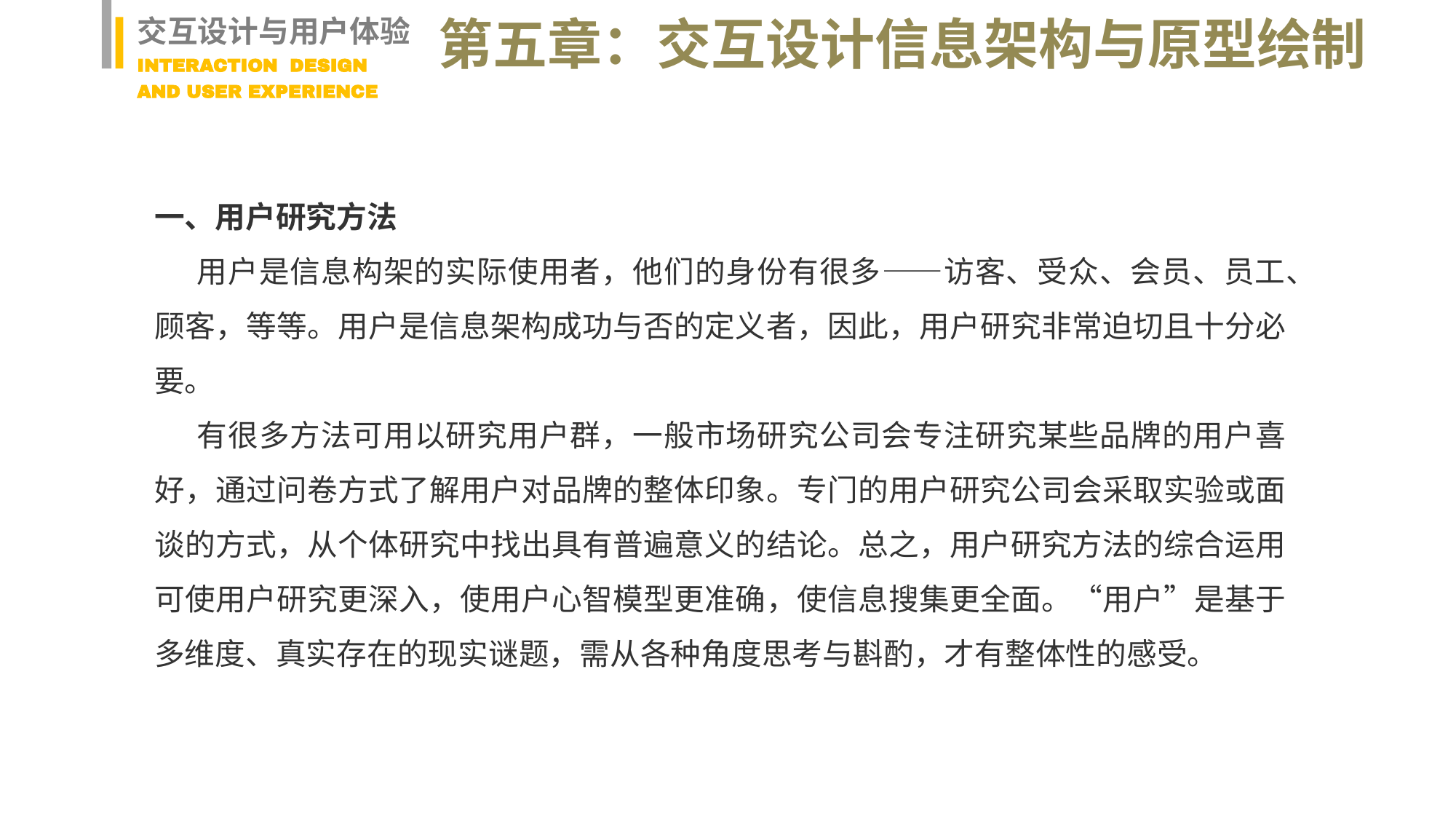

交互设计与用户体验
INTERACTION  DESIGN
AND USER EXPERIENCE
第五章：交互设计信息架构与原型绘制

一、用户研究方法
用户是信息构架的实际使用者，他们的身份有很多——访客、受众、会员、员工、顾客，等等。用户是信息架构成功与否的定义者，因此，用户研究非常迫切且十分必要。
有很多方法可用以研究用户群，一般市场研究公司会专注研究某些品牌的用户喜好，通过问卷方式了解用户对品牌的整体印象。专门的用户研究公司会采取实验或面谈的方式，从个体研究中找出具有普遍意义的结论。总之，用户研究方法的综合运用可使用户研究更深入，使用户心智模型更准确，使信息搜集更全面。“用户”是基于多维度、真实存在的现实谜题，需从各种角度思考与斟酌，才有整体性的感受。